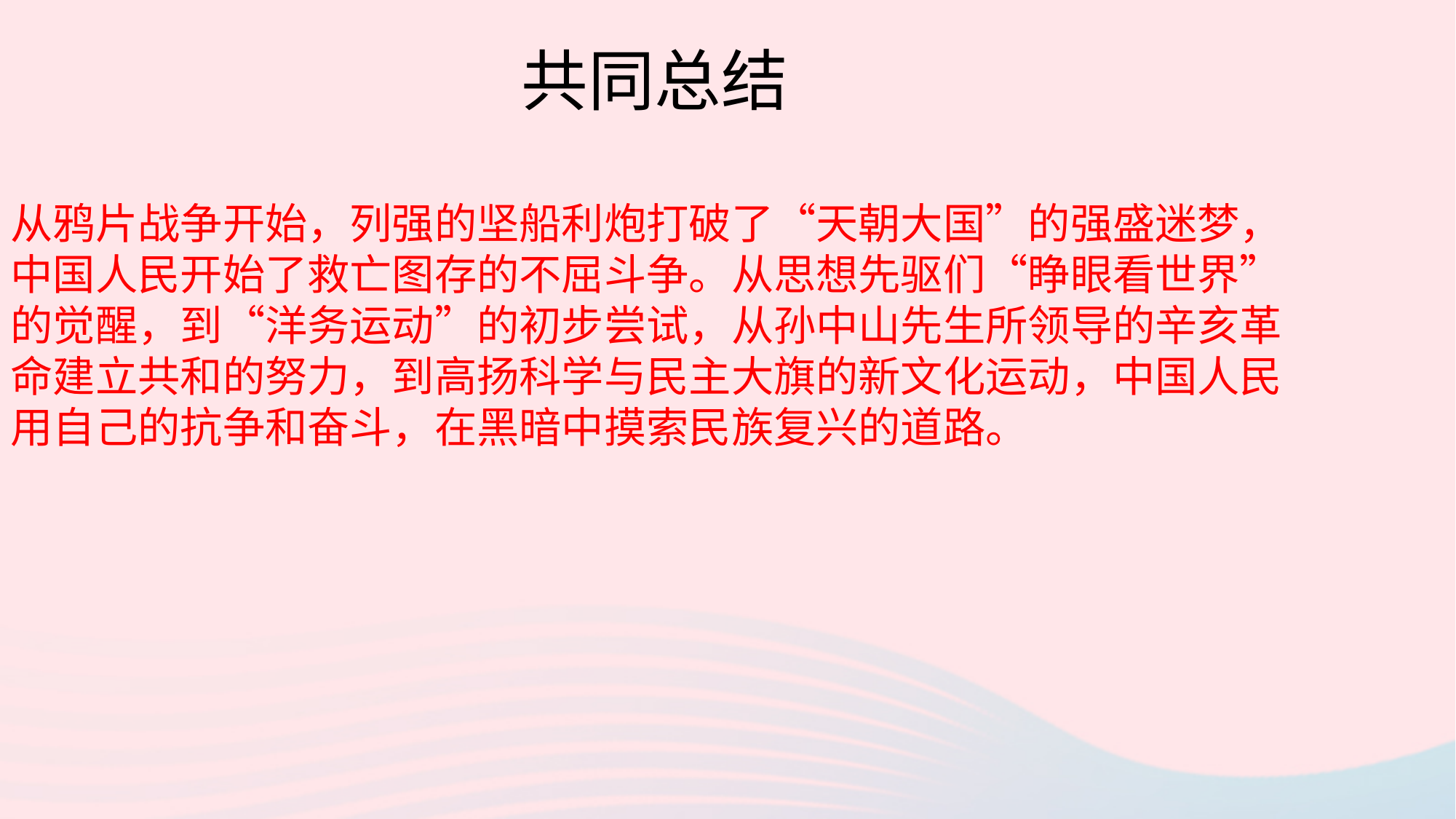

共同总结
从鸦片战争开始，列强的坚船利炮打破了“天朝大国”的强盛迷梦，中国人民开始了救亡图存的不屈斗争。从思想先驱们“睁眼看世界”的觉醒，到“洋务运动”的初步尝试，从孙中山先生所领导的辛亥革命建立共和的努力，到高扬科学与民主大旗的新文化运动，中国人民用自己的抗争和奋斗，在黑暗中摸索民族复兴的道路。